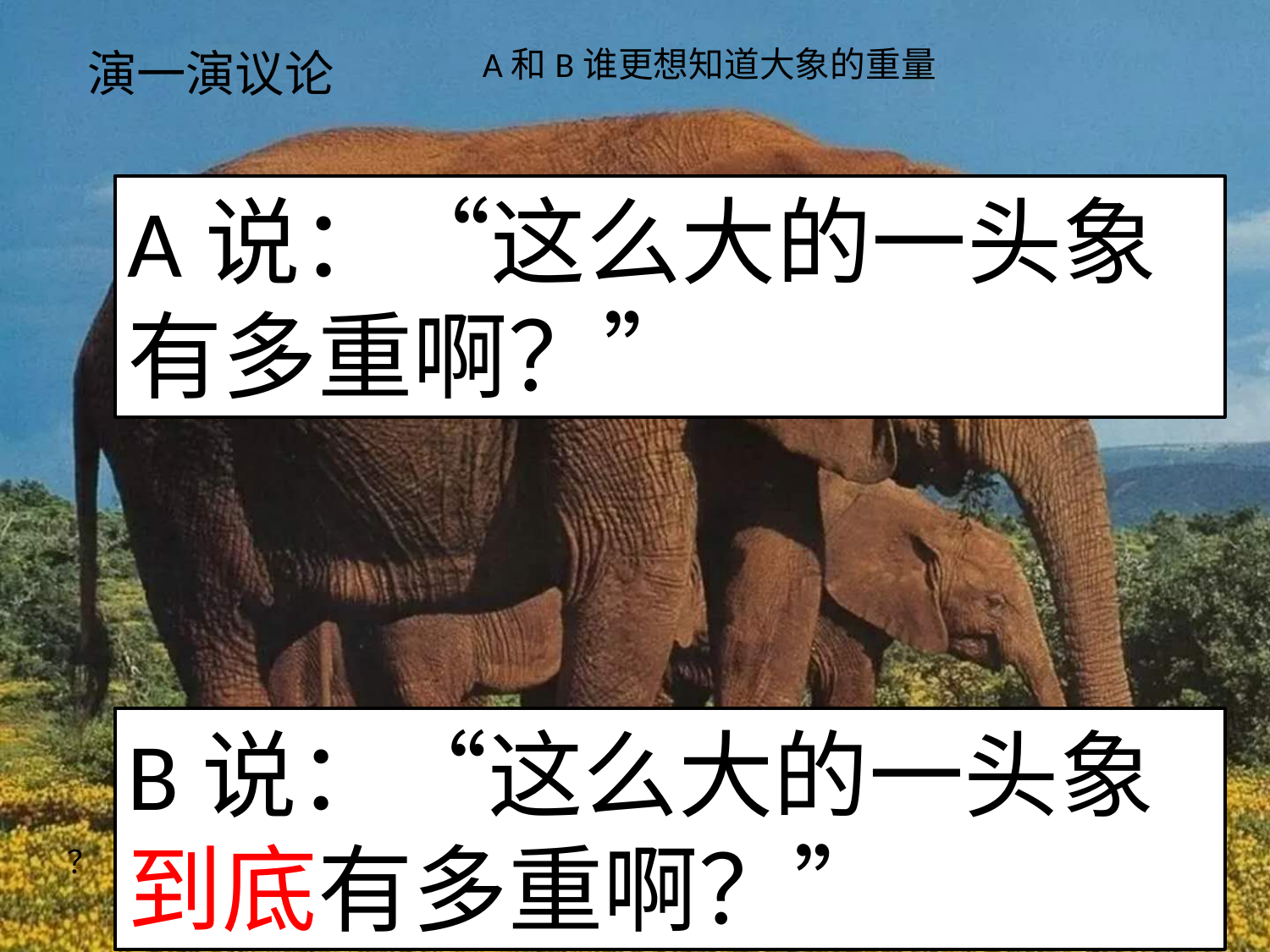

演一演议论
A和B谁更想知道大象的重量
A说：“这么大的一头象有多重啊？”
B说：“这么大的一头象到底有多重啊？”
？